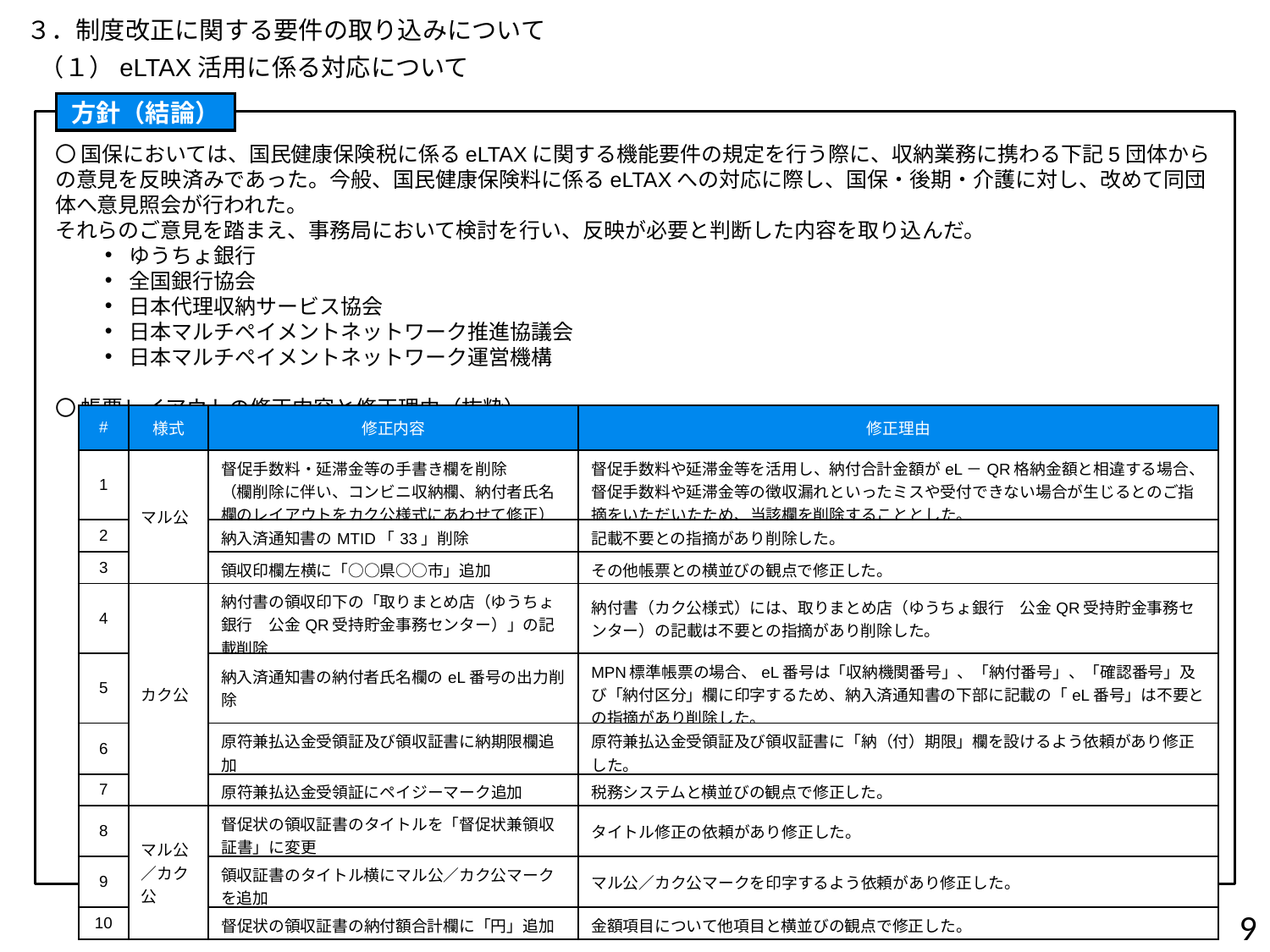

３．制度改正に関する要件の取り込みについて
（１）eLTAX活用に係る対応について
方針（結論）
〇 国保においては、国民健康保険税に係るeLTAXに関する機能要件の規定を行う際に、収納業務に携わる下記5団体からの意見を反映済みであった。今般、国民健康保険料に係るeLTAXへの対応に際し、国保・後期・介護に対し、改めて同団体へ意見照会が行われた。
それらのご意見を踏まえ、事務局において検討を行い、反映が必要と判断した内容を取り込んだ。
ゆうちょ銀行
全国銀行協会
日本代理収納サービス協会
日本マルチペイメントネットワーク推進協議会
日本マルチペイメントネットワーク運営機構

〇 帳票レイアウトの修正内容と修正理由（抜粋）

| # | 様式 | 修正内容 | 修正理由 |
| --- | --- | --- | --- |
| 1 | マル公 | 督促手数料・延滞金等の手書き欄を削除 （欄削除に伴い、コンビニ収納欄、納付者氏名欄のレイアウトをカク公様式にあわせて修正） | 督促手数料や延滞金等を活用し、納付合計金額がeL－QR格納金額と相違する場合、督促手数料や延滞金等の徴収漏れといったミスや受付できない場合が生じるとのご指摘をいただいたため、当該欄を削除することとした。 |
| 2 |  | 納入済通知書のMTID「33」削除 | 記載不要との指摘があり削除した。 |
| 3 |  | 領収印欄左横に「○○県○○市」追加 | その他帳票との横並びの観点で修正した。 |
| 4 | カク公 | 納付書の領収印下の「取りまとめ店（ゆうちょ銀行　公金QR受持貯金事務センター）」の記載削除 | 納付書（カク公様式）には、取りまとめ店（ゆうちょ銀行　公金QR受持貯金事務センター）の記載は不要との指摘があり削除した。 |
| 5 |  | 納入済通知書の納付者氏名欄のeL番号の出力削除 | MPN標準帳票の場合、eL番号は「収納機関番号」、「納付番号」、「確認番号」及び「納付区分」欄に印字するため、納入済通知書の下部に記載の「eL番号」は不要との指摘があり削除した。 |
| 6 |  | 原符兼払込金受領証及び領収証書に納期限欄追加 | 原符兼払込金受領証及び領収証書に「納（付）期限」欄を設けるよう依頼があり修正した。 |
| 7 |  | 原符兼払込金受領証にペイジーマーク追加 | 税務システムと横並びの観点で修正した。 |
| 8 | マル公 ／カク公 | 督促状の領収証書のタイトルを「督促状兼領収証書」に変更 | タイトル修正の依頼があり修正した。 |
| 9 |  | 領収証書のタイトル横にマル公／カク公マークを追加 | マル公／カク公マークを印字するよう依頼があり修正した。 |
| 10 |  | 督促状の領収証書の納付額合計欄に「円」追加 | 金額項目について他項目と横並びの観点で修正した。 |
9